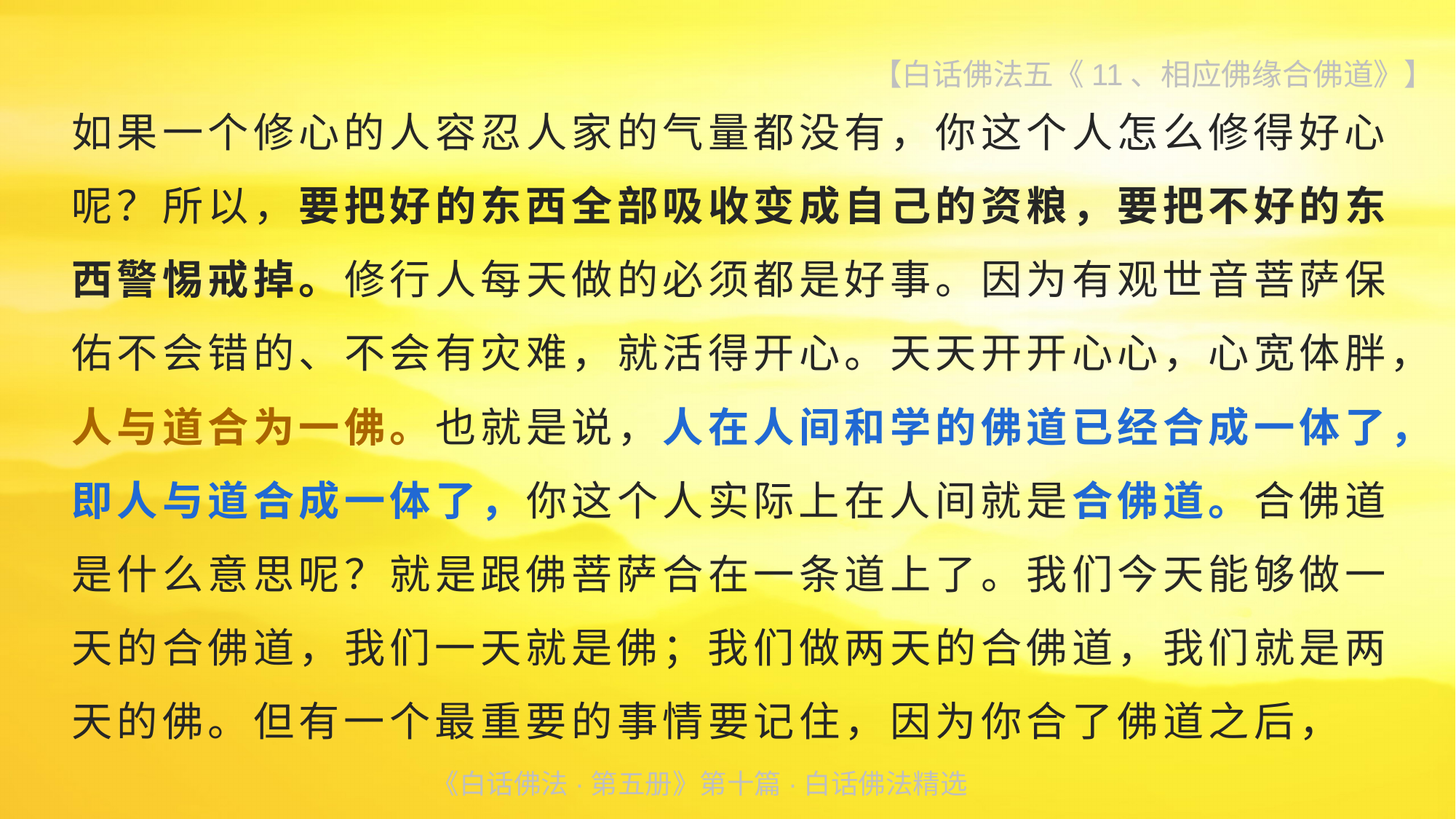

【白话佛法五《11、相应佛缘合佛道》】
如果一个修心的人容忍人家的气量都没有，你这个人怎么修得好心呢？所以，要把好的东西全部吸收变成自己的资粮，要把不好的东西警惕戒掉。修行人每天做的必须都是好事。因为有观世音菩萨保佑不会错的、不会有灾难，就活得开心。天天开开心心，心宽体胖，人与道合为一佛。也就是说，人在人间和学的佛道已经合成一体了，即人与道合成一体了，你这个人实际上在人间就是合佛道。合佛道是什么意思呢？就是跟佛菩萨合在一条道上了。我们今天能够做一天的合佛道，我们一天就是佛；我们做两天的合佛道，我们就是两天的佛。但有一个最重要的事情要记住，因为你合了佛道之后，
《白话佛法·第五册》第十篇·白话佛法精选